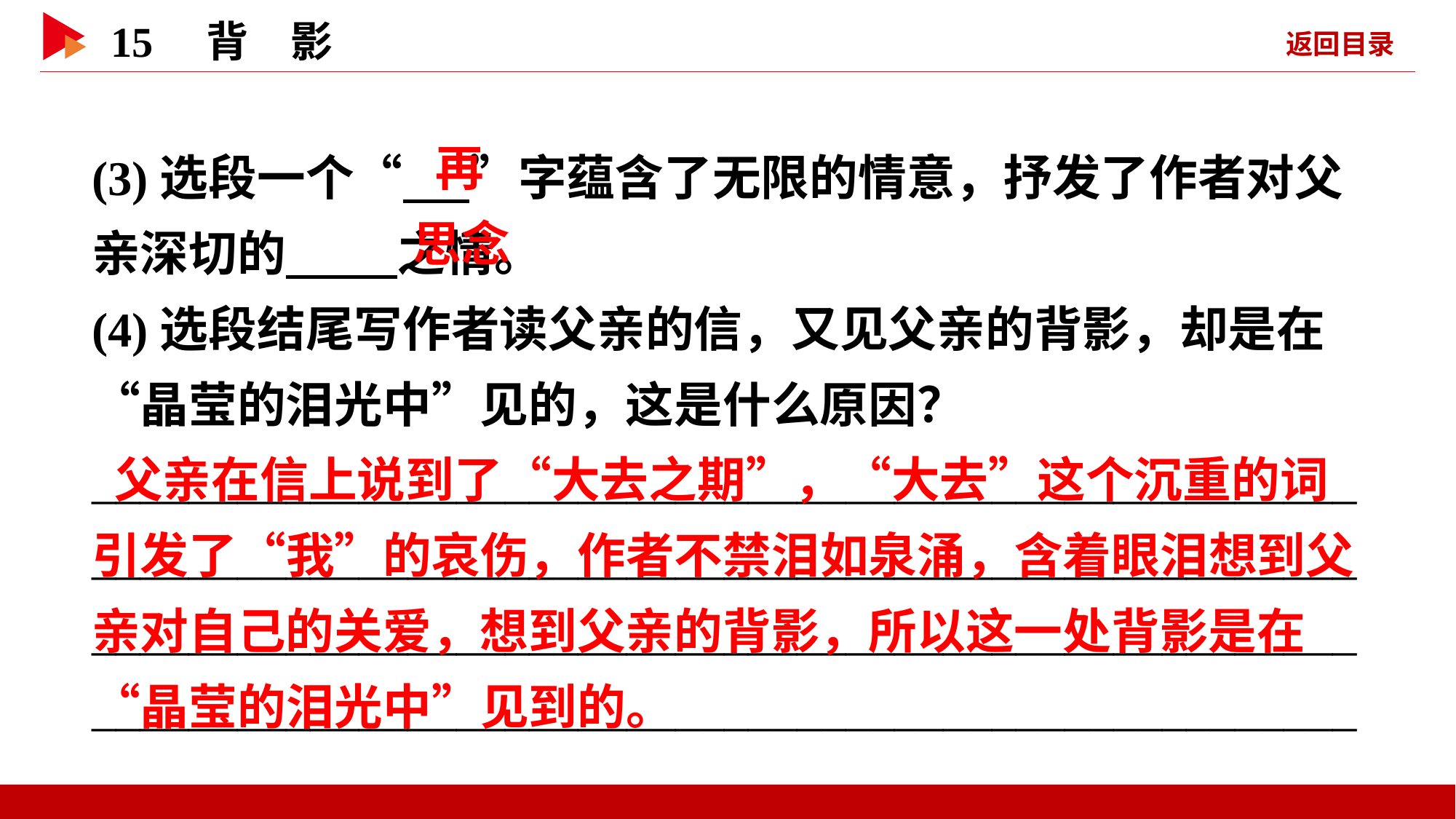

(3)选段一个“      ”字蕴含了无限的情意，抒发了作者对父亲深切的          之情。
(4)选段结尾写作者读父亲的信，又见父亲的背影，却是在“晶莹的泪光中”见的，这是什么原因？
________________________________________________________________________________________________________________________________________________________________________________________________________________
   再
 思念
 父亲在信上说到了“大去之期”，“大去”这个沉重的词引发了“我”的哀伤，作者不禁泪如泉涌，含着眼泪想到父亲对自己的关爱，想到父亲的背影，所以这一处背影是在“晶莹的泪光中”见到的。